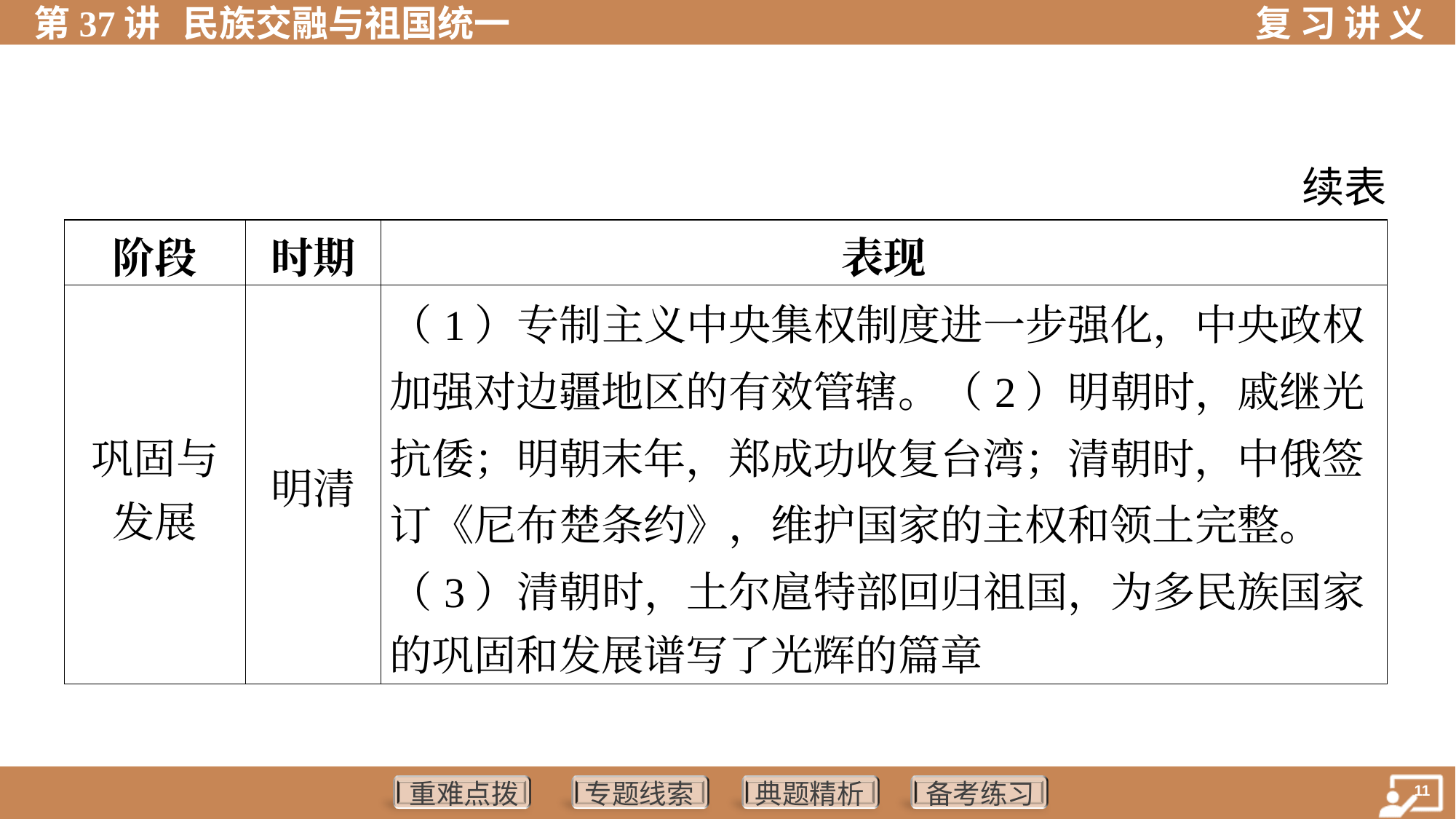

续表
| 阶段 | 时期 | 表现 |
| --- | --- | --- |
| 巩固与 发展 | 明清 | （1）专制主义中央集权制度进一步强化，中央政权 加强对边疆地区的有效管辖。（2）明朝时，戚继光 抗倭；明朝末年，郑成功收复台湾；清朝时，中俄签 订《尼布楚条约》，维护国家的主权和领土完整。 （3）清朝时，土尔扈特部回归祖国，为多民族国家 的巩固和发展谱写了光辉的篇章 |